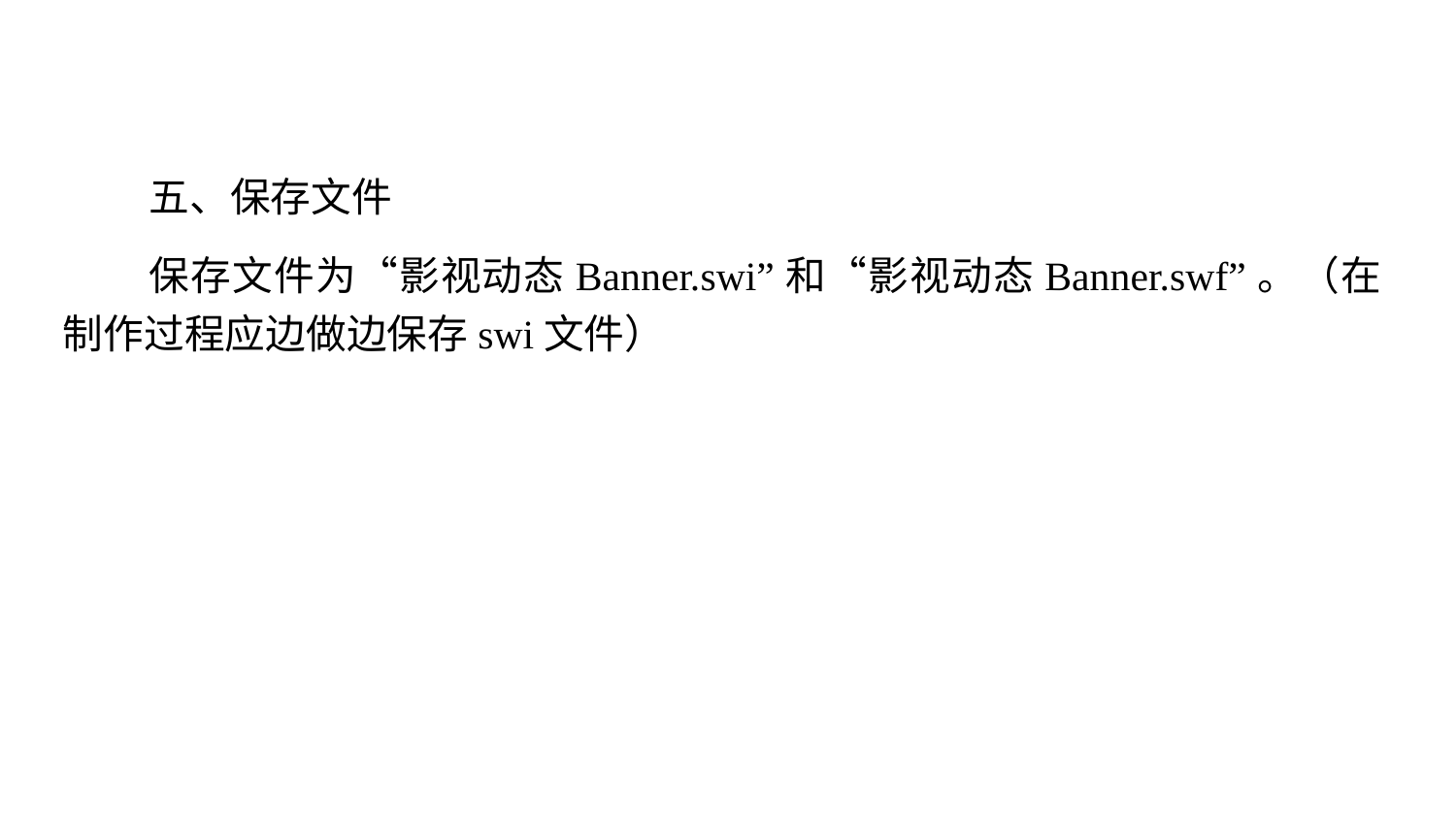

五、保存文件
保存文件为“影视动态Banner.swi”和“影视动态Banner.swf”。（在制作过程应边做边保存swi文件）